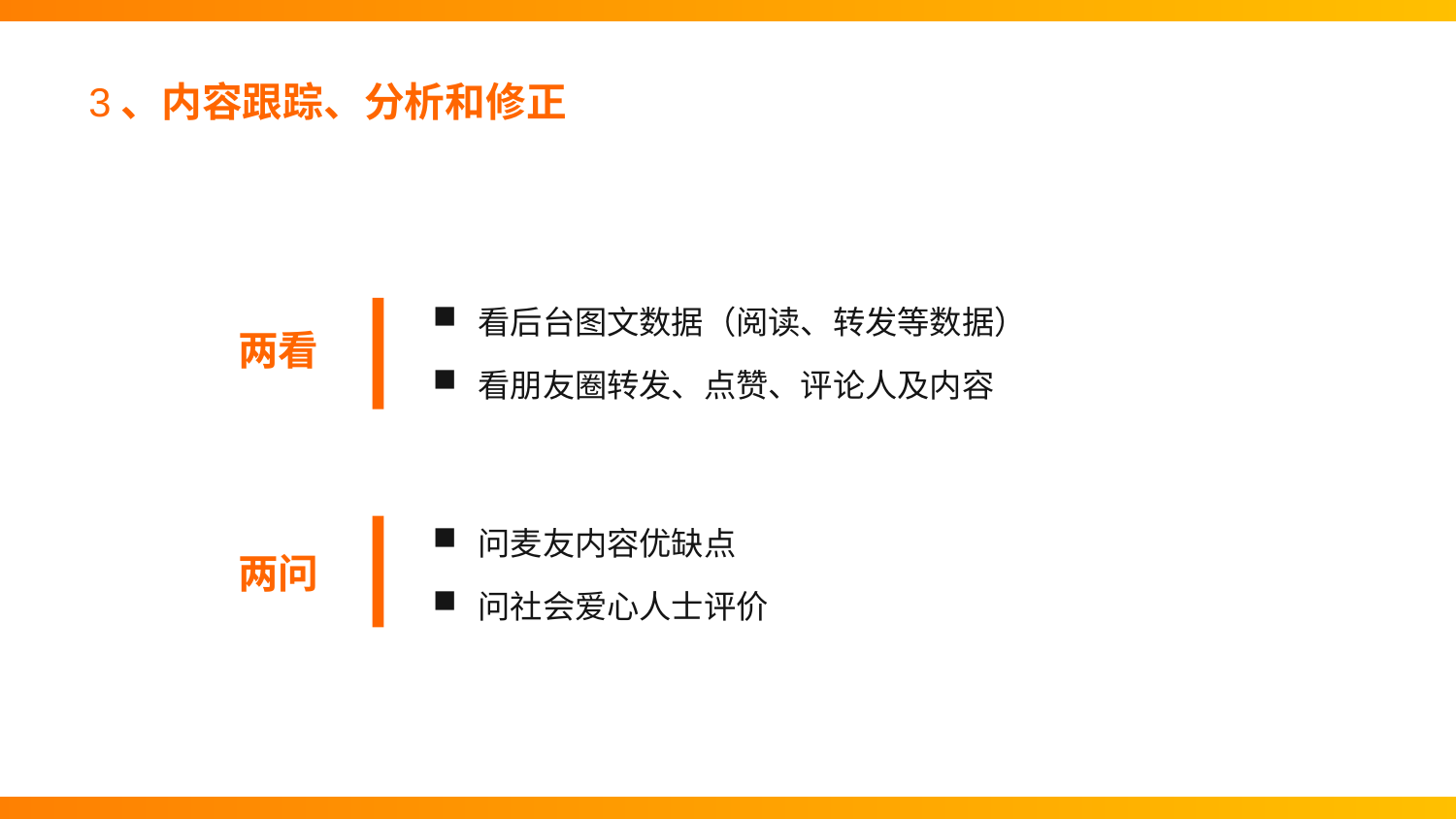

3、内容跟踪、分析和修正
看后台图文数据（阅读、转发等数据）
看朋友圈转发、点赞、评论人及内容

两看

问麦友内容优缺点
问社会爱心人士评价
两问